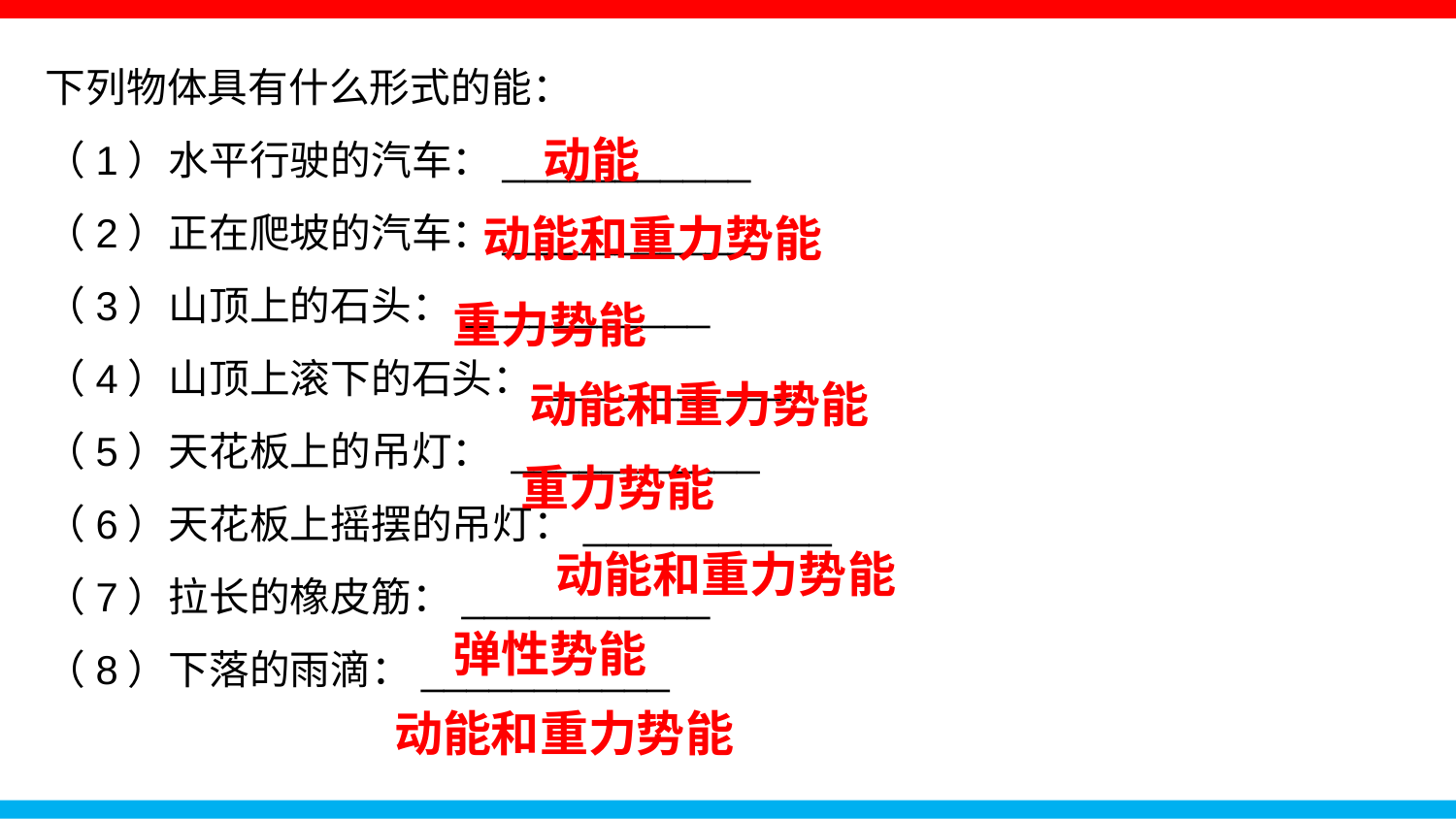

下列物体具有什么形式的能：
（1）水平行驶的汽车：___________
（2）正在爬坡的汽车：___________
（3）山顶上的石头：___________
（4）山顶上滚下的石头：___________
（5）天花板上的吊灯： ___________
（6）天花板上摇摆的吊灯：___________
（7）拉长的橡皮筋：___________
（8）下落的雨滴：___________

动能
动能和重力势能
重力势能
动能和重力势能
重力势能
动能和重力势能
弹性势能
动能和重力势能